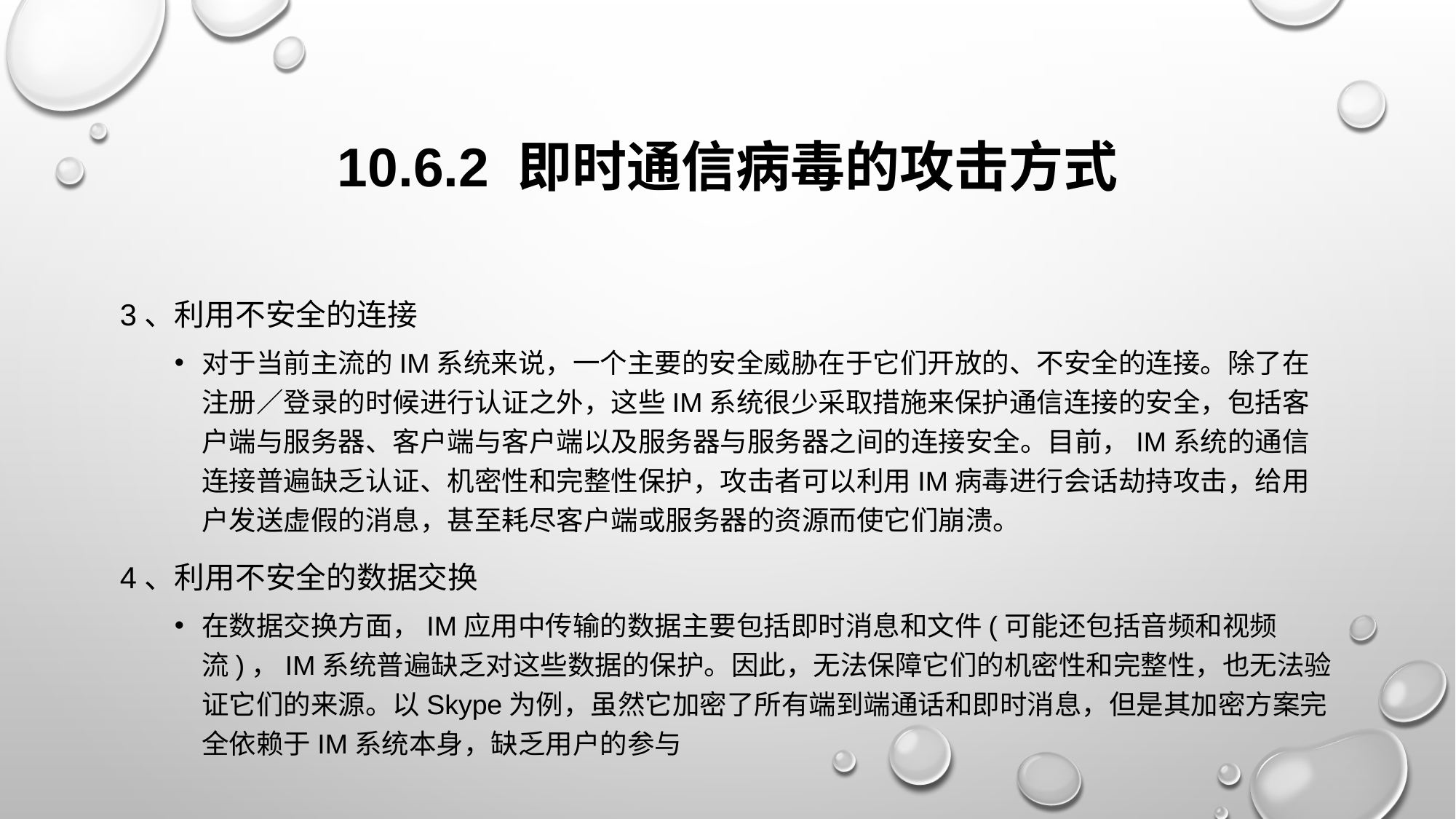

# 10.6.2 即时通信病毒的攻击方式
3、利用不安全的连接
对于当前主流的IM系统来说，一个主要的安全威胁在于它们开放的、不安全的连接。除了在注册／登录的时候进行认证之外，这些IM系统很少采取措施来保护通信连接的安全，包括客户端与服务器、客户端与客户端以及服务器与服务器之间的连接安全。目前，IM系统的通信连接普遍缺乏认证、机密性和完整性保护，攻击者可以利用IM病毒进行会话劫持攻击，给用户发送虚假的消息，甚至耗尽客户端或服务器的资源而使它们崩溃。
4、利用不安全的数据交换
在数据交换方面，IM应用中传输的数据主要包括即时消息和文件(可能还包括音频和视频流)，IM系统普遍缺乏对这些数据的保护。因此，无法保障它们的机密性和完整性，也无法验证它们的来源。以Skype为例，虽然它加密了所有端到端通话和即时消息，但是其加密方案完全依赖于IM系统本身，缺乏用户的参与